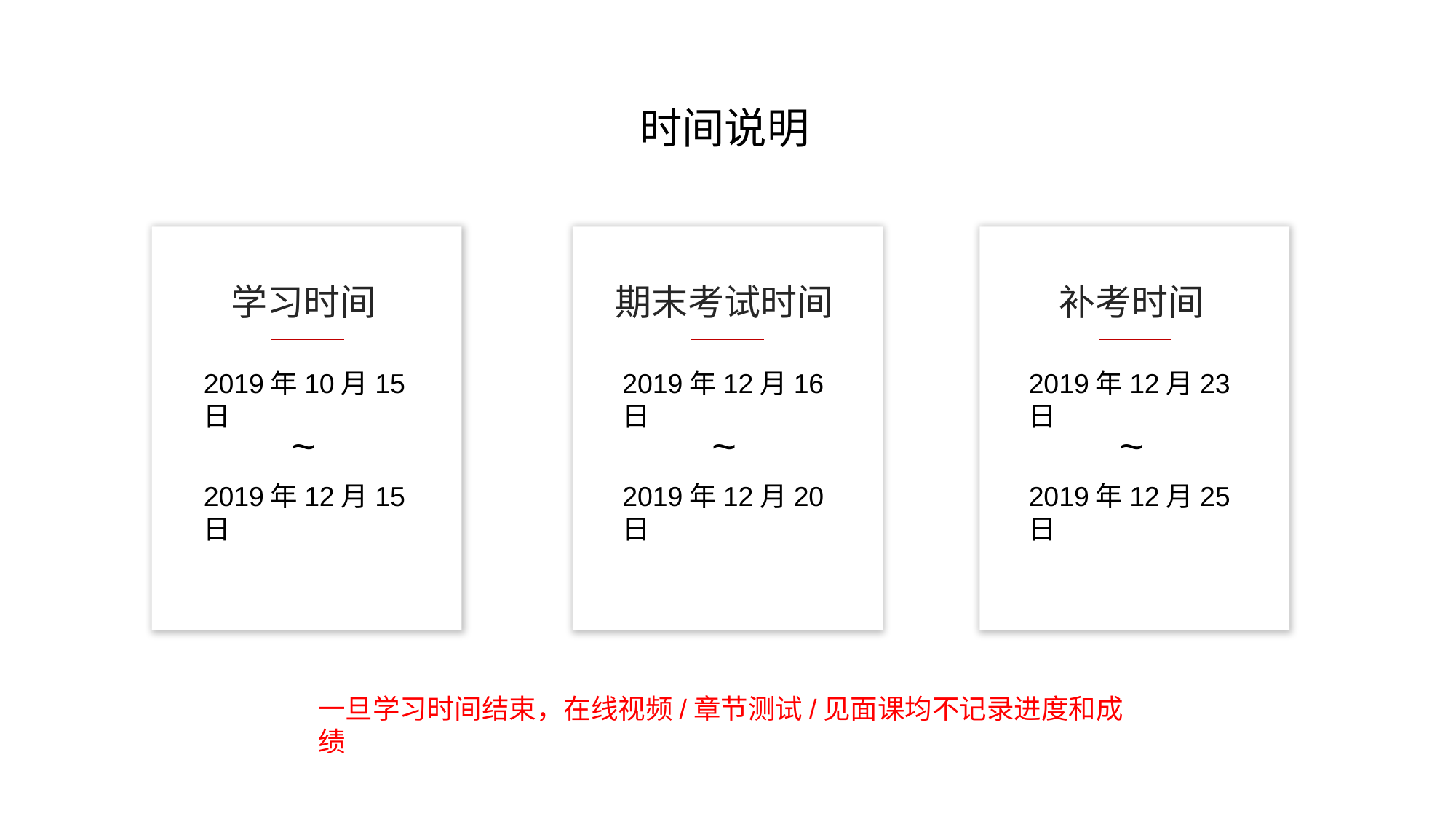

时间说明

学习时间
期末考试时间
补考时间
2019年10月15日
2019年12月16日
2019年12月23日
~
~
~
2019年12月15日
2019年12月20日
2019年12月25日
一旦学习时间结束，在线视频/章节测试/见面课均不记录进度和成绩